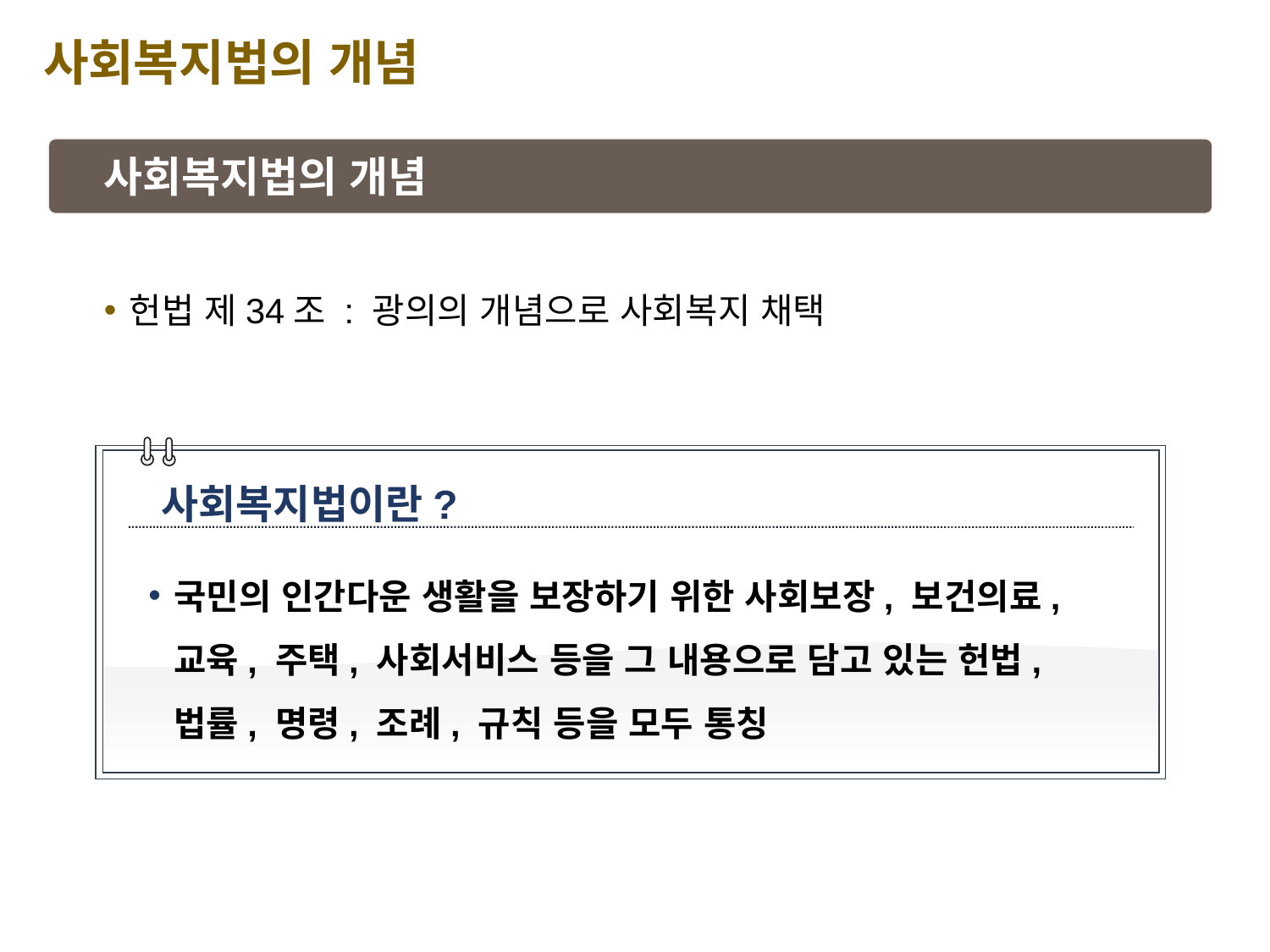

사회복지법의 개념

사회복지법의 개념
헌법 제34조 : 광의의 개념으로 사회복지 채택

사회복지법이란?

국민의 인간다운 생활을 보장하기 위한 사회보장, 보건의료, 교육, 주택, 사회서비스 등을 그 내용으로 담고 있는 헌법, 법률, 명령, 조례, 규칙 등을 모두 통칭